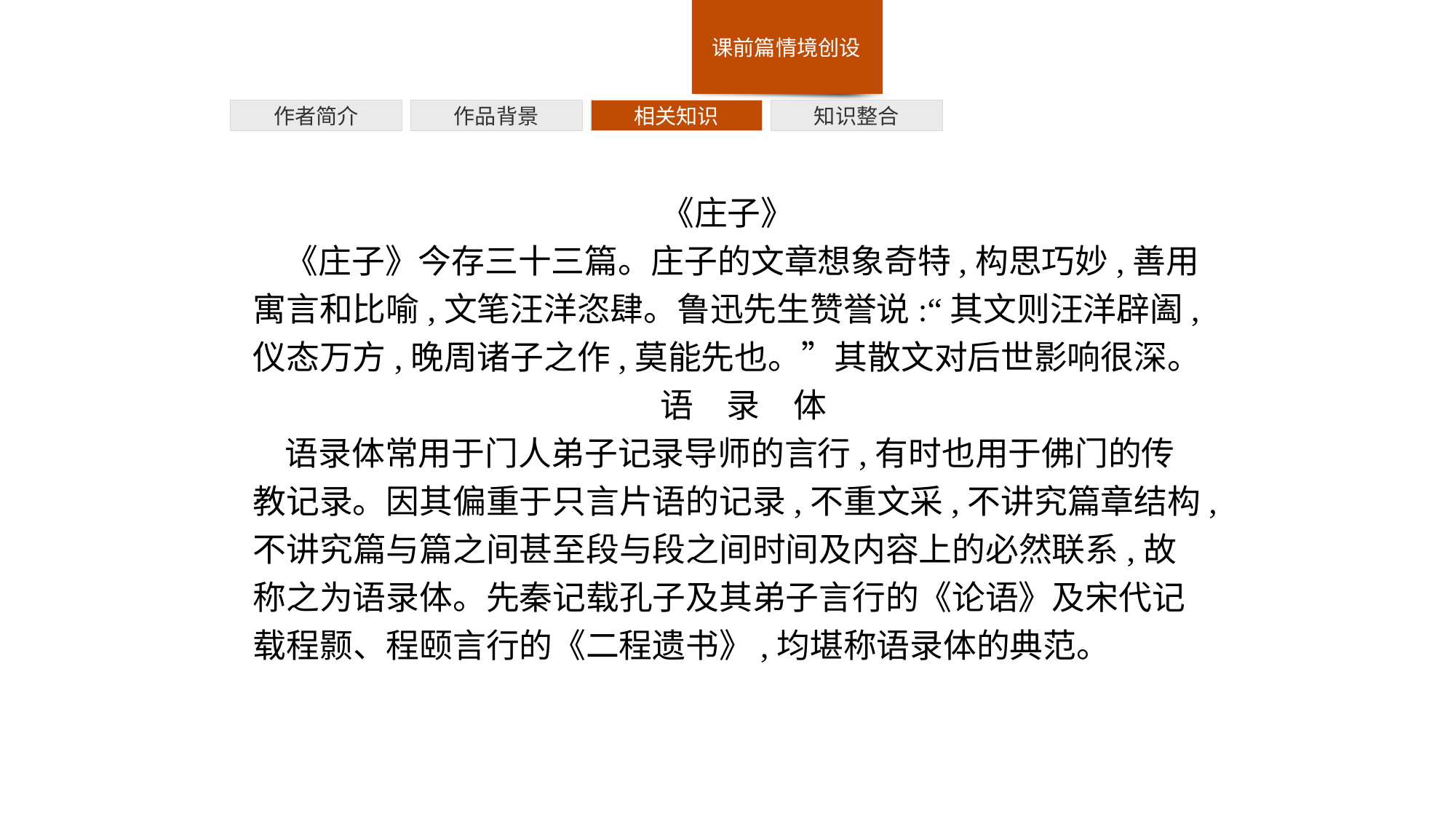

作者简介
作品背景
相关知识
知识整合
《庄子》
《庄子》今存三十三篇。庄子的文章想象奇特,构思巧妙,善用寓言和比喻,文笔汪洋恣肆。鲁迅先生赞誉说:“其文则汪洋辟阖,仪态万方,晚周诸子之作,莫能先也。”其散文对后世影响很深。
语　录　体
语录体常用于门人弟子记录导师的言行,有时也用于佛门的传教记录。因其偏重于只言片语的记录,不重文采,不讲究篇章结构,不讲究篇与篇之间甚至段与段之间时间及内容上的必然联系,故称之为语录体。先秦记载孔子及其弟子言行的《论语》及宋代记载程颢、程颐言行的《二程遗书》,均堪称语录体的典范。